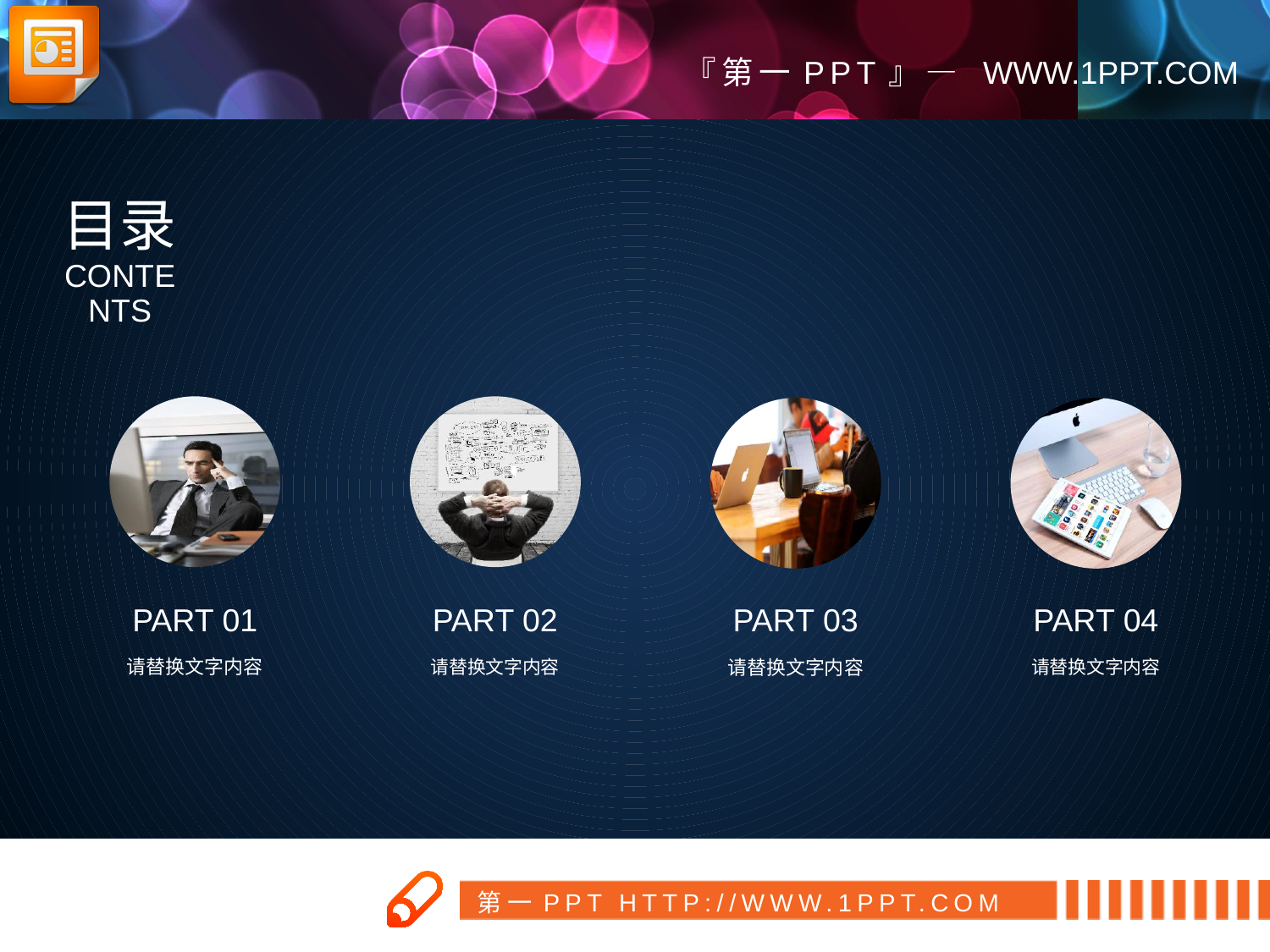

目录
CONTENTS

PART 01
PART 02
PART 03
PART 04
请替换文字内容
请替换文字内容
请替换文字内容
请替换文字内容